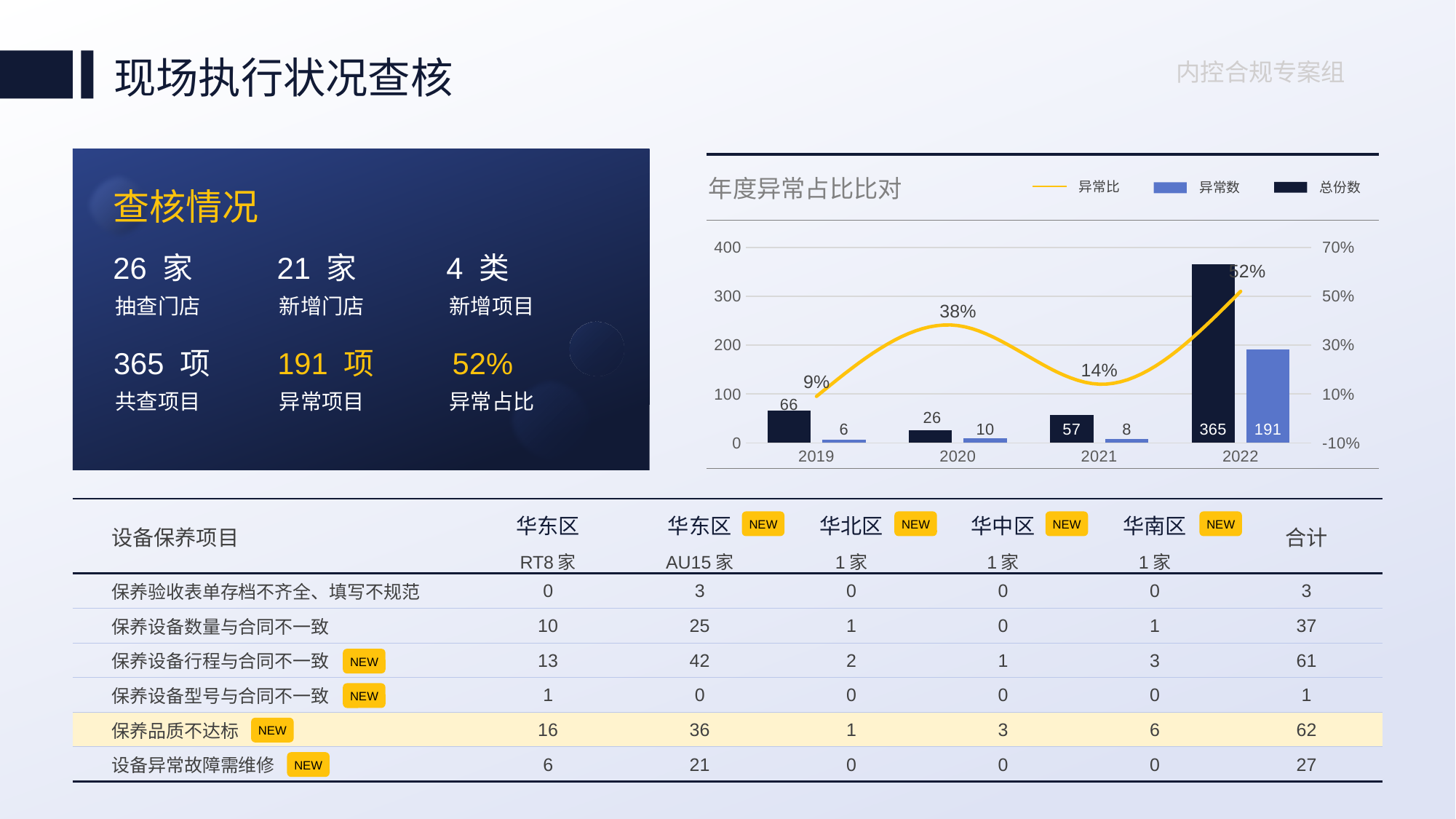

现场执行状况查核

内控合规专案组

年度异常占比比对

异常比
异常数

总份数

查核情况

### Chart

| Category | 查核份数 | 异常份数 | 异常占比 |
|---|---|---|---|
| 2019 | 66.0 | 6.0 | 0.09 |
| 2020 | 26.0 | 10.0 | 0.38 |
| 2021 | 57.0 | 8.0 | 0.14 |
| 2022 | 365.0 | 191.0 | 0.52 |
26 家
21 家
4 类
抽查门店
新增门店
新增项目

365 项
191 项
52%

共查项目
异常项目
异常占比
| 设备保养项目 | 华东区 RT8家 | 华东区 AU15家 | 华北区 1家 | 华中区 1家 | 华南区 1家 | 合计 |
| --- | --- | --- | --- | --- | --- | --- |
| 保养验收表单存档不齐全、填写不规范 | 0 | 3 | 0 | 0 | 0 | 3 |
| 保养设备数量与合同不一致 | 10 | 25 | 1 | 0 | 1 | 37 |
| 保养设备行程与合同不一致 | 13 | 42 | 2 | 1 | 3 | 61 |
| 保养设备型号与合同不一致 | 1 | 0 | 0 | 0 | 0 | 1 |
| 保养品质不达标 | 16 | 36 | 1 | 3 | 6 | 62 |
| 设备异常故障需维修 | 6 | 21 | 0 | 0 | 0 | 27 |
NEW

NEW

NEW

NEW

NEW

NEW

NEW

NEW